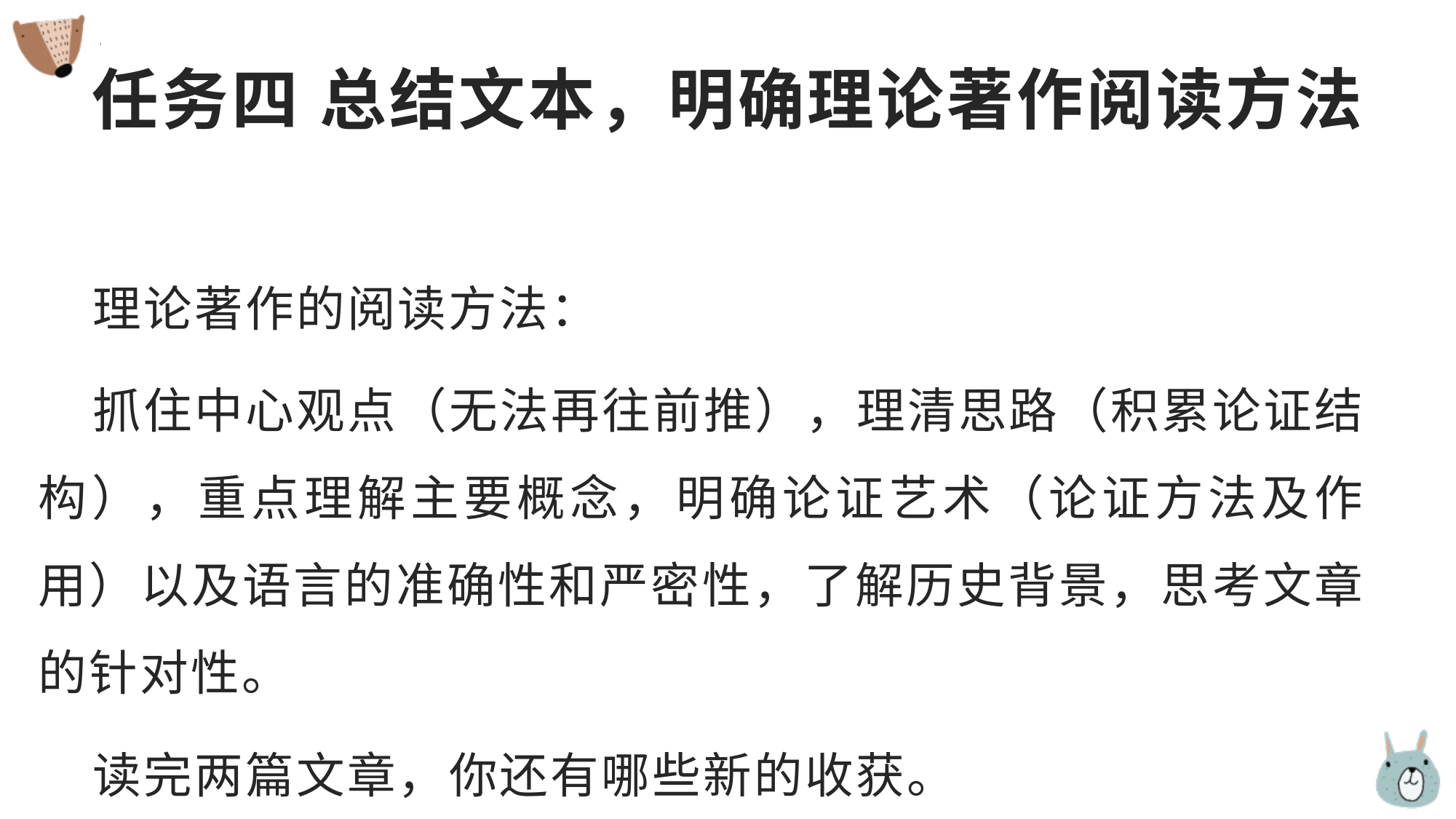

# 任务四 总结文本，明确理论著作阅读方法
理论著作的阅读方法：
抓住中心观点（无法再往前推），理清思路（积累论证结构），重点理解主要概念，明确论证艺术（论证方法及作用）以及语言的准确性和严密性，了解历史背景，思考文章的针对性。
读完两篇文章，你还有哪些新的收获。